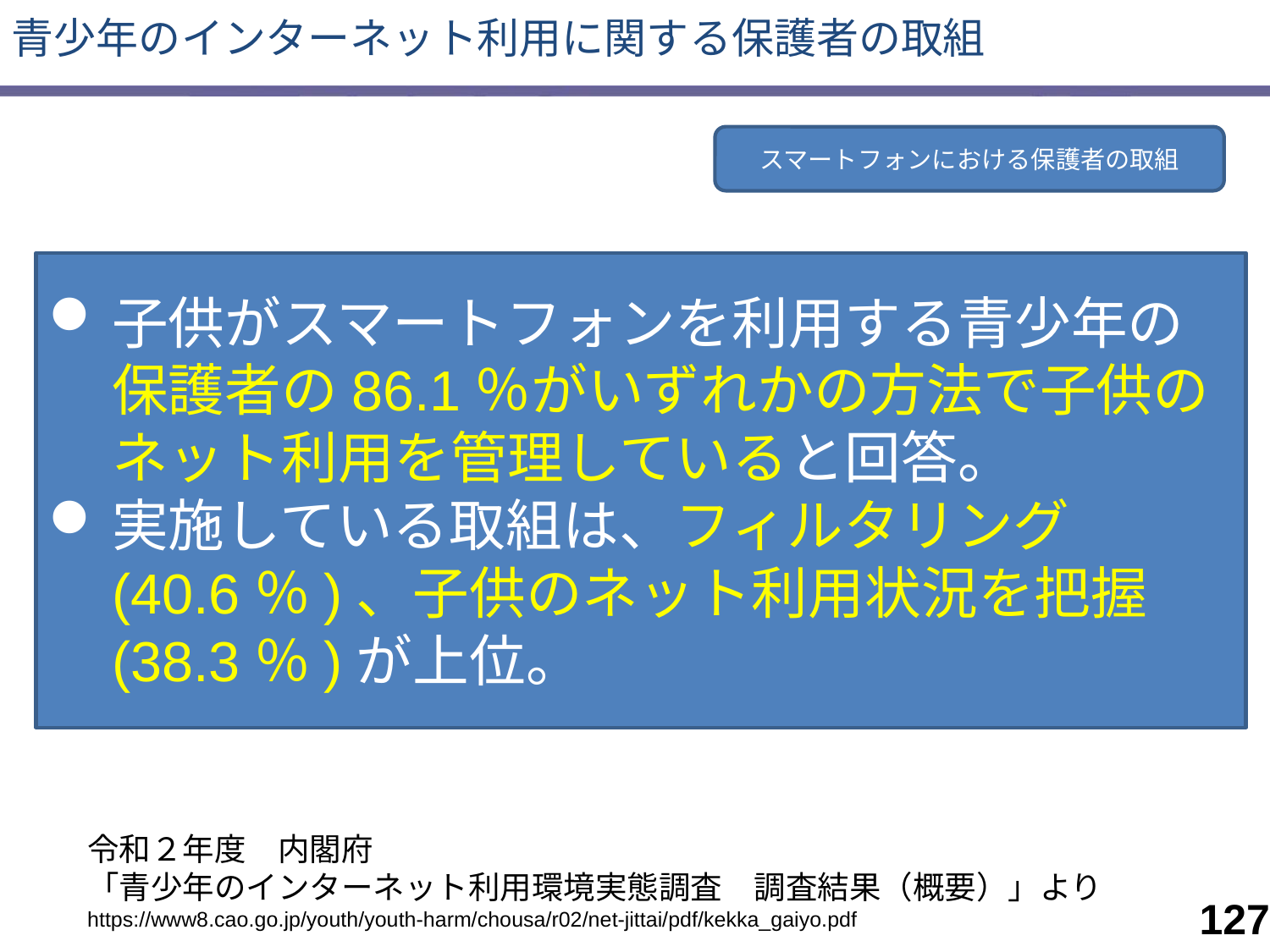

青少年のインターネット利用に関する保護者の取組
スマートフォンにおける保護者の取組
子供がスマートフォンを利用する青少年の保護者の86.1％がいずれかの方法で子供のネット利用を管理していると回答。
実施している取組は、フィルタリング(40.6％)、子供のネット利用状況を把握(38.3％)が上位。
令和２年度　内閣府
「青少年のインターネット利用環境実態調査　調査結果（概要）」より
https://www8.cao.go.jp/youth/youth-harm/chousa/r02/net-jittai/pdf/kekka_gaiyo.pdf
127